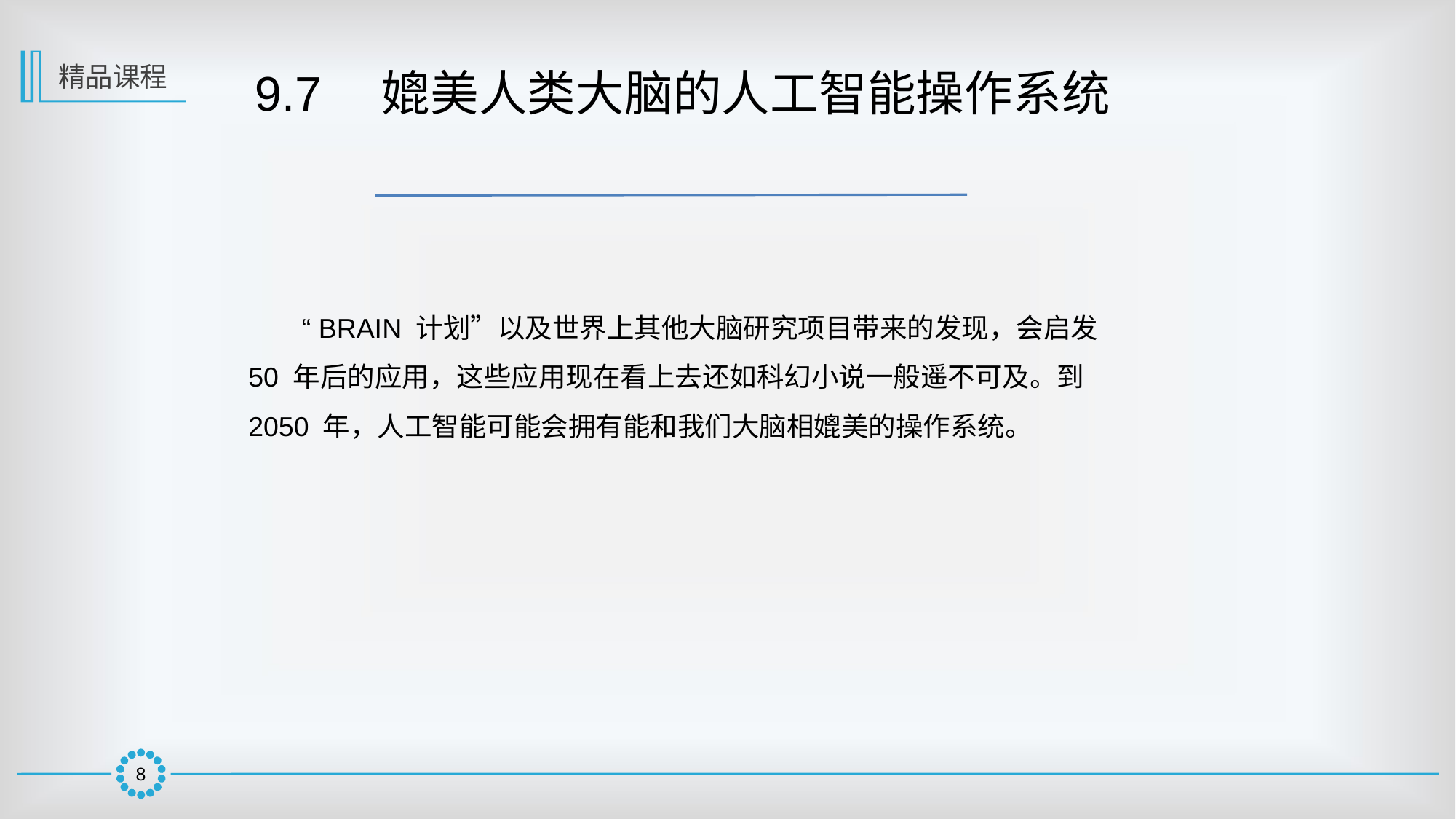

精品课程
 9.7　媲美人类大脑的人工智能操作系统

       “ BRAIN 计划”以及世界上其他大脑研究项目带来的发现，会启发 50 年后的应用，这些应用现在看上去还如科幻小说一般遥不可及。到 2050 年，人工智能可能会拥有能和我们大脑相媲美的操作系统。

8